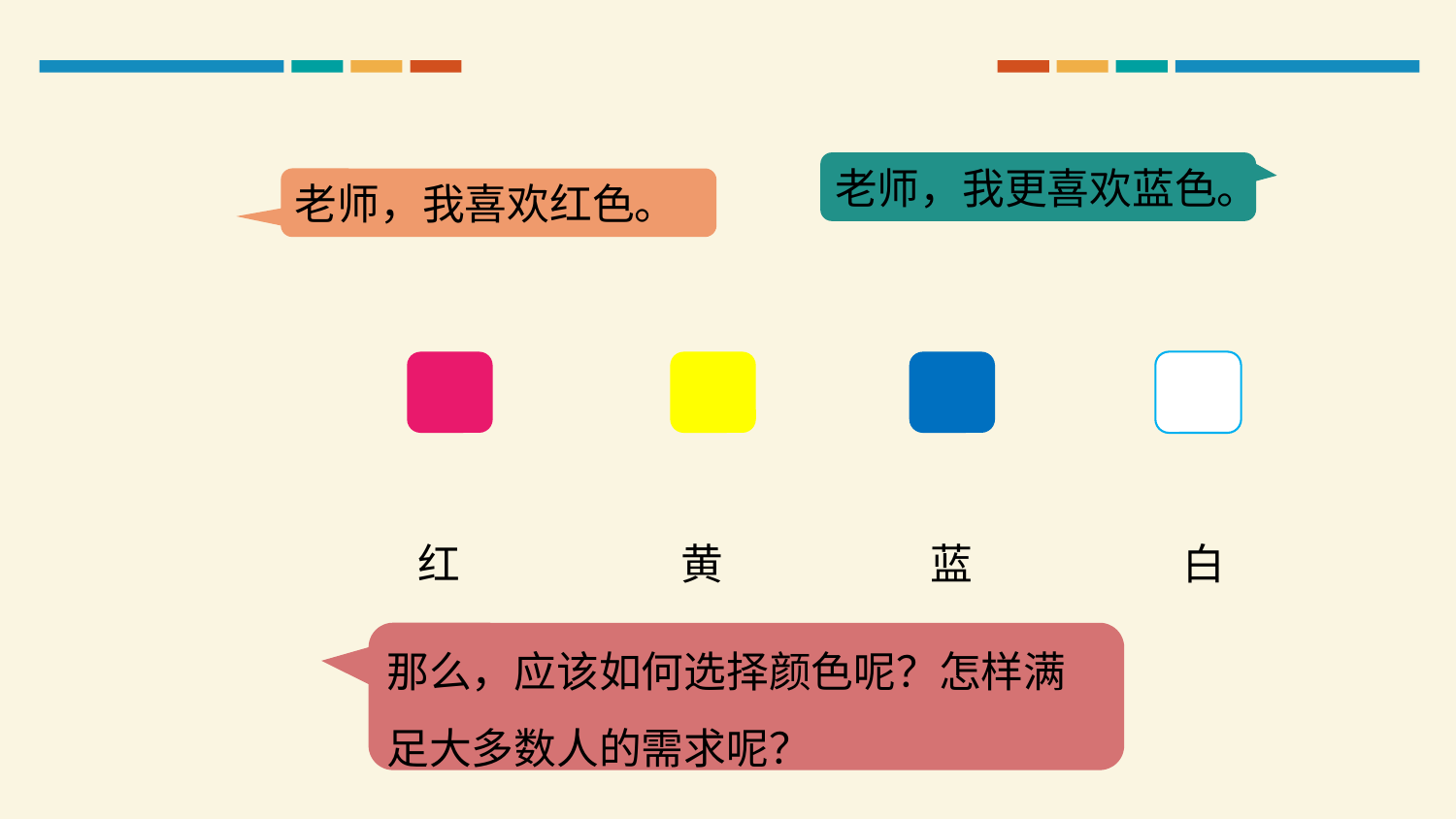

老师，我更喜欢蓝色。
老师，我喜欢红色。

红
黄
蓝
白
那么，应该如何选择颜色呢？怎样满足大多数人的需求呢？